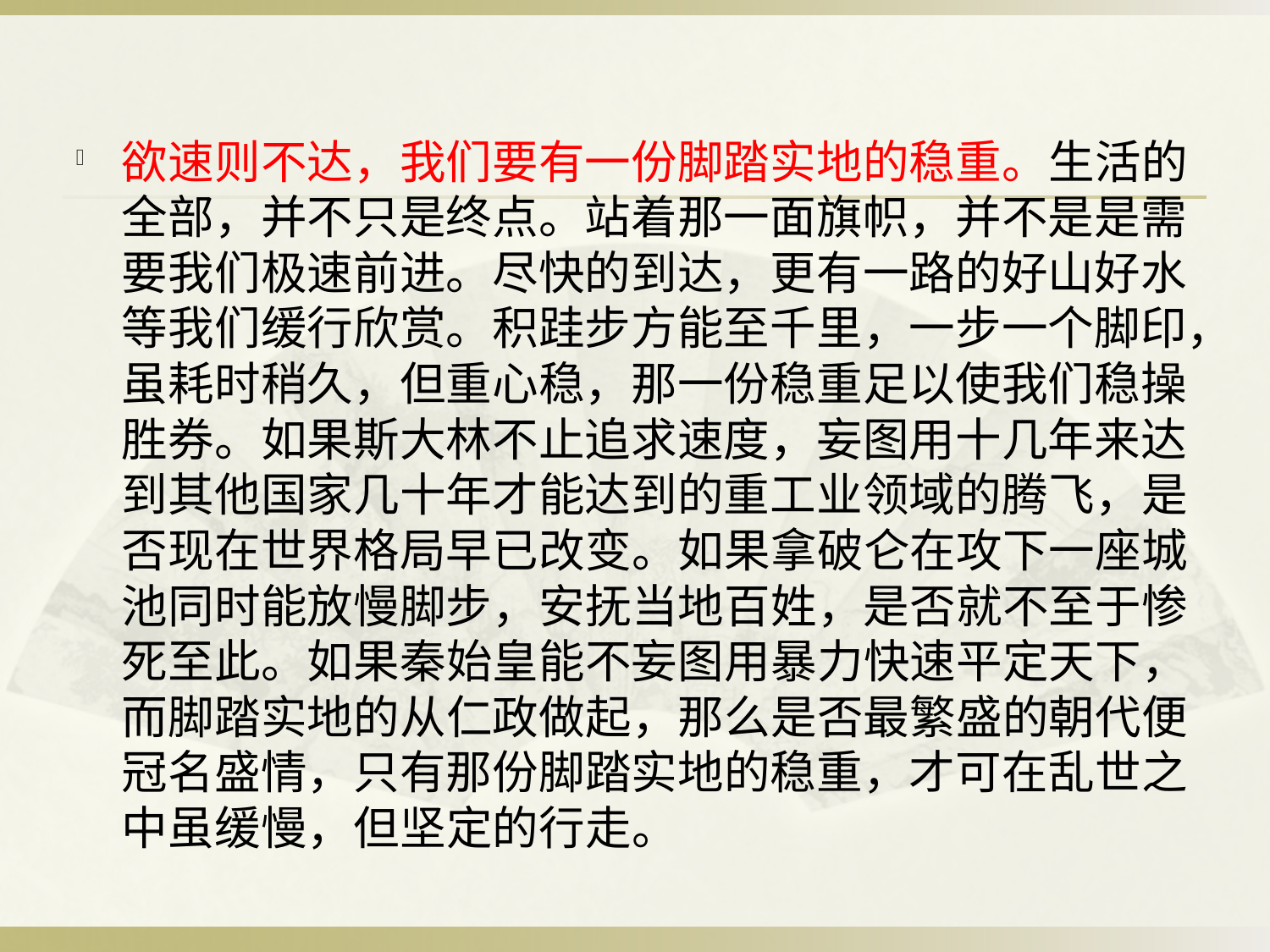

欲速则不达，我们要有一份脚踏实地的稳重。生活的全部，并不只是终点。站着那一面旗帜，并不是是需要我们极速前进。尽快的到达，更有一路的好山好水等我们缓行欣赏。积跬步方能至千里，一步一个脚印，虽耗时稍久，但重心稳，那一份稳重足以使我们稳操胜券。如果斯大林不止追求速度，妄图用十几年来达到其他国家几十年才能达到的重工业领域的腾飞，是否现在世界格局早已改变。如果拿破仑在攻下一座城池同时能放慢脚步，安抚当地百姓，是否就不至于惨死至此。如果秦始皇能不妄图用暴力快速平定天下，而脚踏实地的从仁政做起，那么是否最繁盛的朝代便冠名盛情，只有那份脚踏实地的稳重，才可在乱世之中虽缓慢，但坚定的行走。